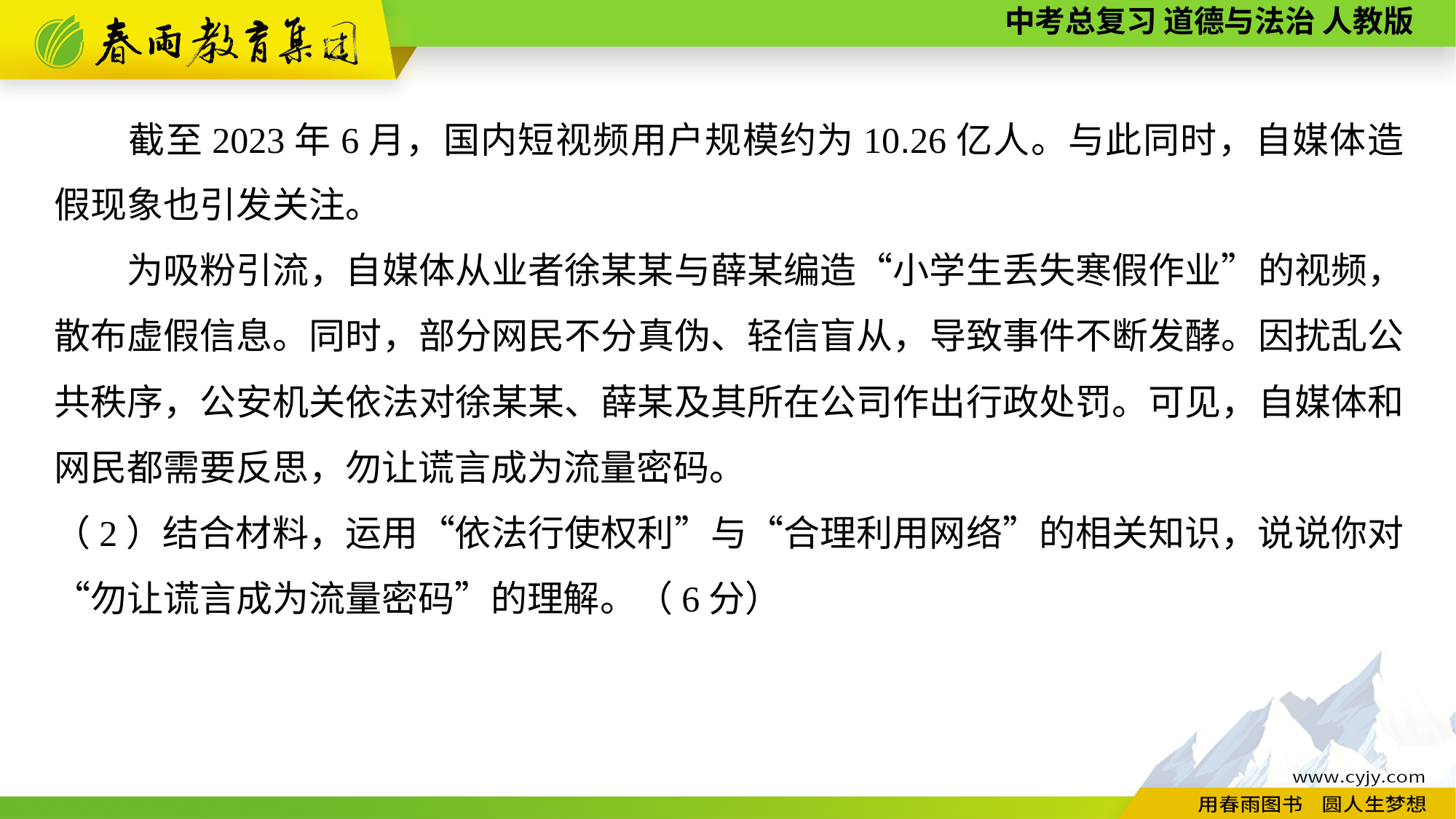

截至2023年6月，国内短视频用户规模约为10.26亿人。与此同时，自媒体造假现象也引发关注。
　　为吸粉引流，自媒体从业者徐某某与薛某编造“小学生丢失寒假作业”的视频，散布虚假信息。同时，部分网民不分真伪、轻信盲从，导致事件不断发酵。因扰乱公共秩序，公安机关依法对徐某某、薛某及其所在公司作出行政处罚。可见，自媒体和网民都需要反思，勿让谎言成为流量密码。
（2）结合材料，运用“依法行使权利”与“合理利用网络”的相关知识，说说你对“勿让谎言成为流量密码”的理解。（6分）